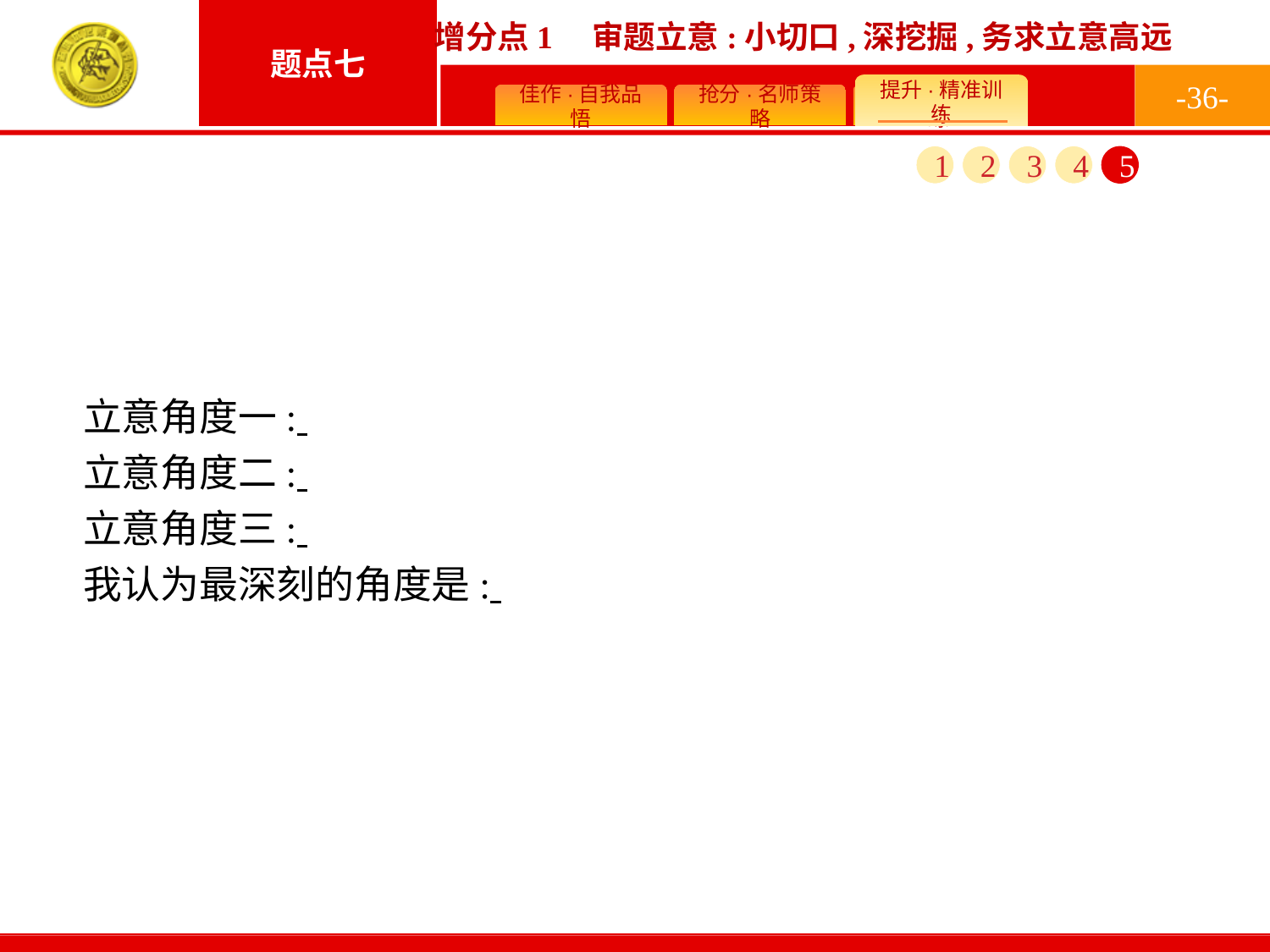

-36-
1
2
3
4
5
立意角度一:
立意角度二:
立意角度三:
我认为最深刻的角度是: